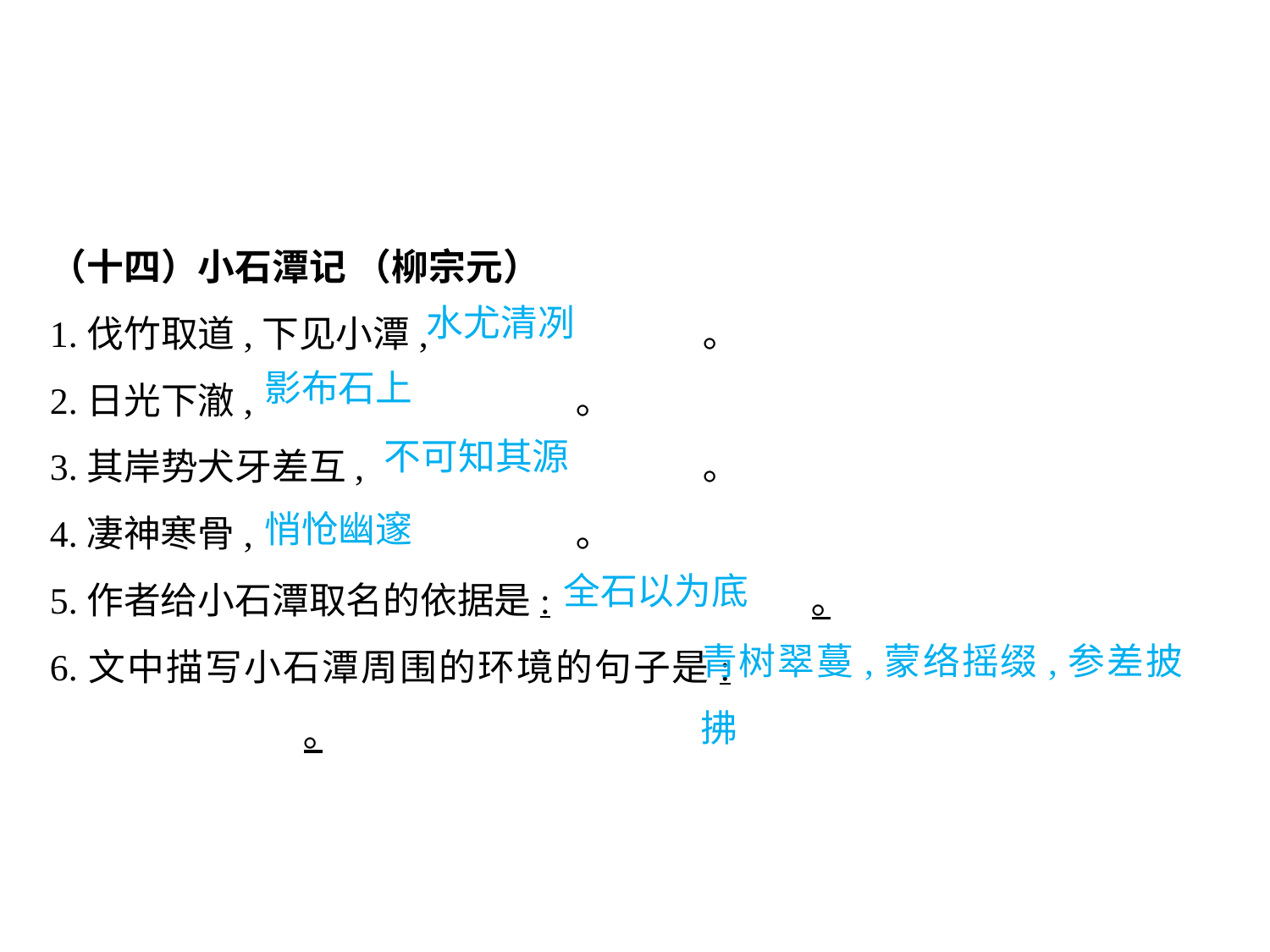

（十四）小石潭记 （柳宗元）
1.伐竹取道,下见小潭,			 ｡
2.日光下澈,			 ｡
3.其岸势犬牙差互,			 ｡
4.凄神寒骨,			 ｡
5.作者给小石潭取名的依据是:			｡
6.文中描写小石潭周围的环境的句子是:						｡
水尤清冽
影布石上
不可知其源
悄怆幽邃
全石以为底
青树翠蔓,蒙络摇缀,参差披拂